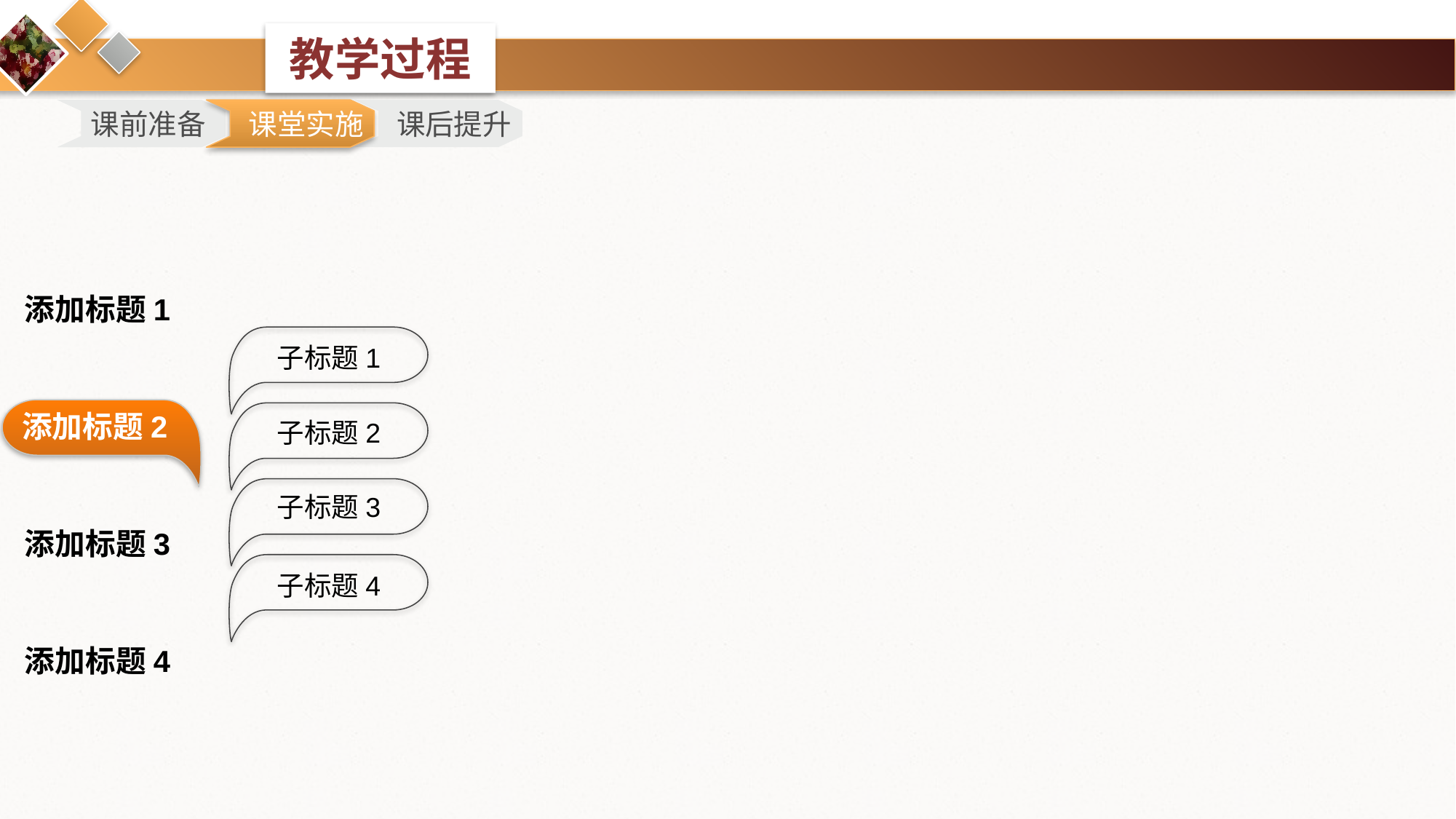

课前准备
 课前准备
 课堂实施
课堂实施
课堂实施
课后提升
添加标题1

背景阅读

子标题1

添加标题2
添加标题2

子标题2

子标题3
添加标题3

子标题4
添加标题4